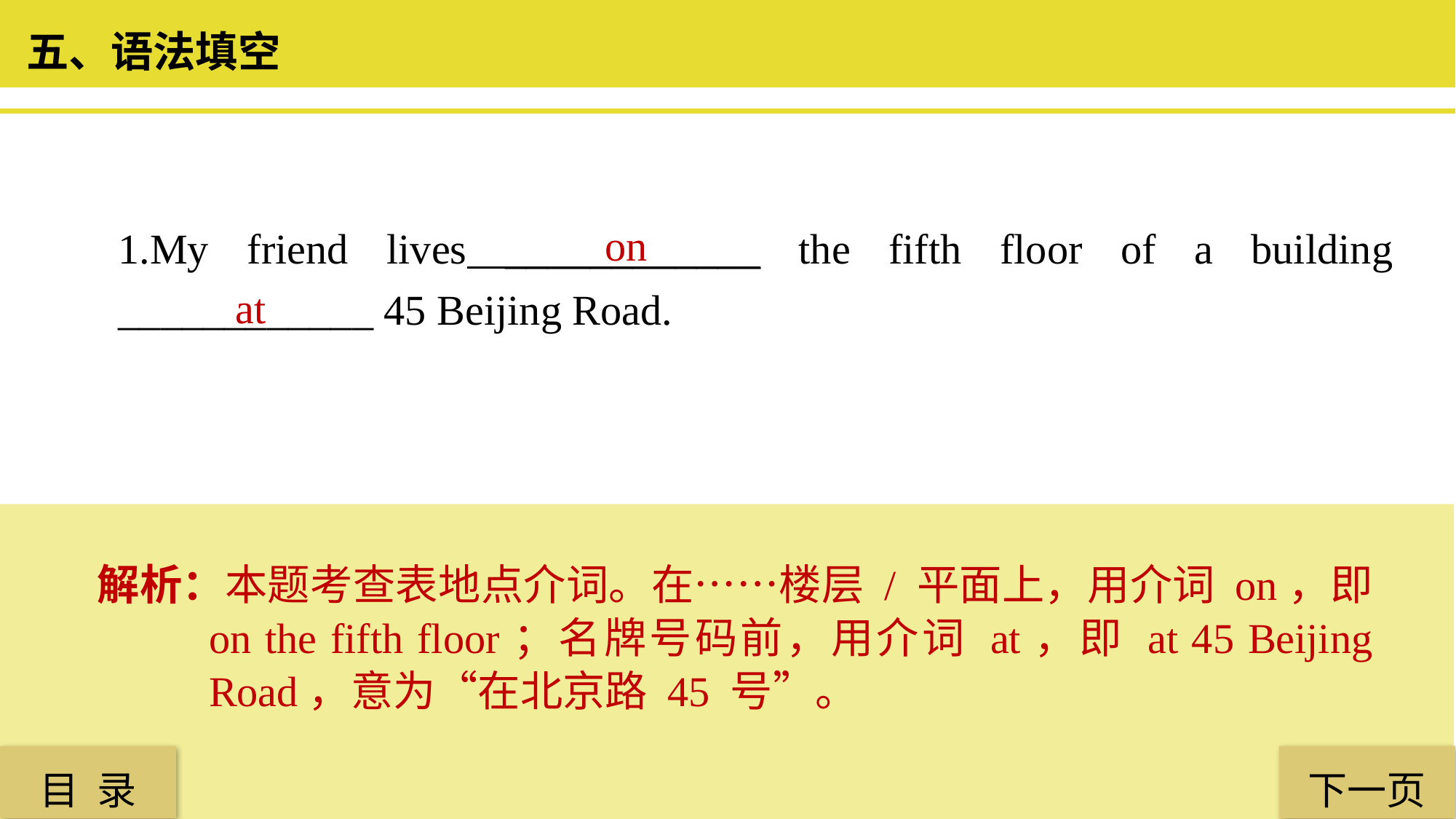

五、语法填空
1.My friend lives ____________ the fifth floor of a building ____________ 45 Beijing Road.
 on
 at
解析：本题考查表地点介词。在……楼层 / 平面上，用介词 on，即 on the fifth floor；名牌号码前，用介词 at，即 at 45 Beijing Road，意为“在北京路 45 号”。